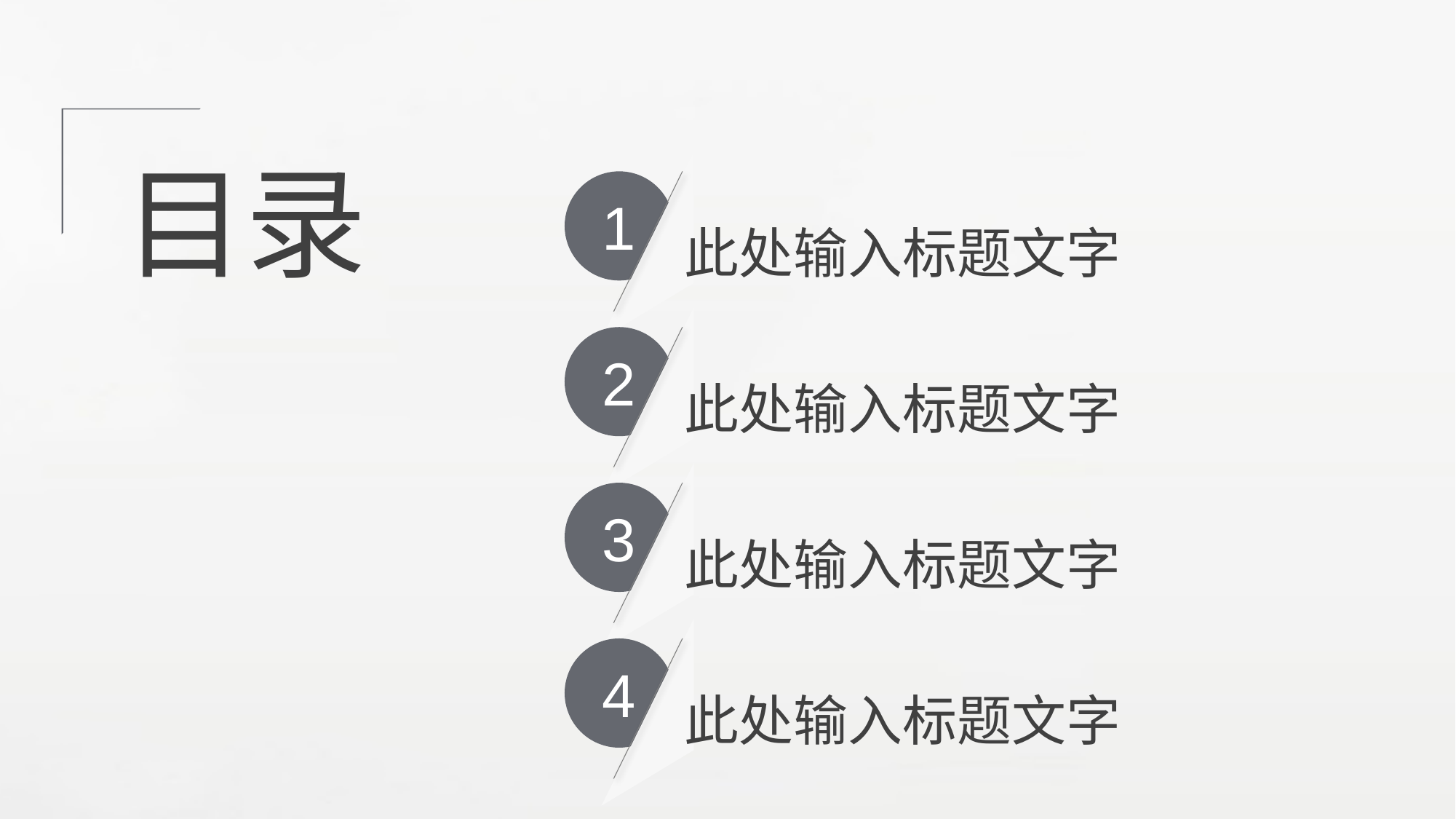

目录

1
此处输入标题文字

2
此处输入标题文字

3
此处输入标题文字

4
此处输入标题文字